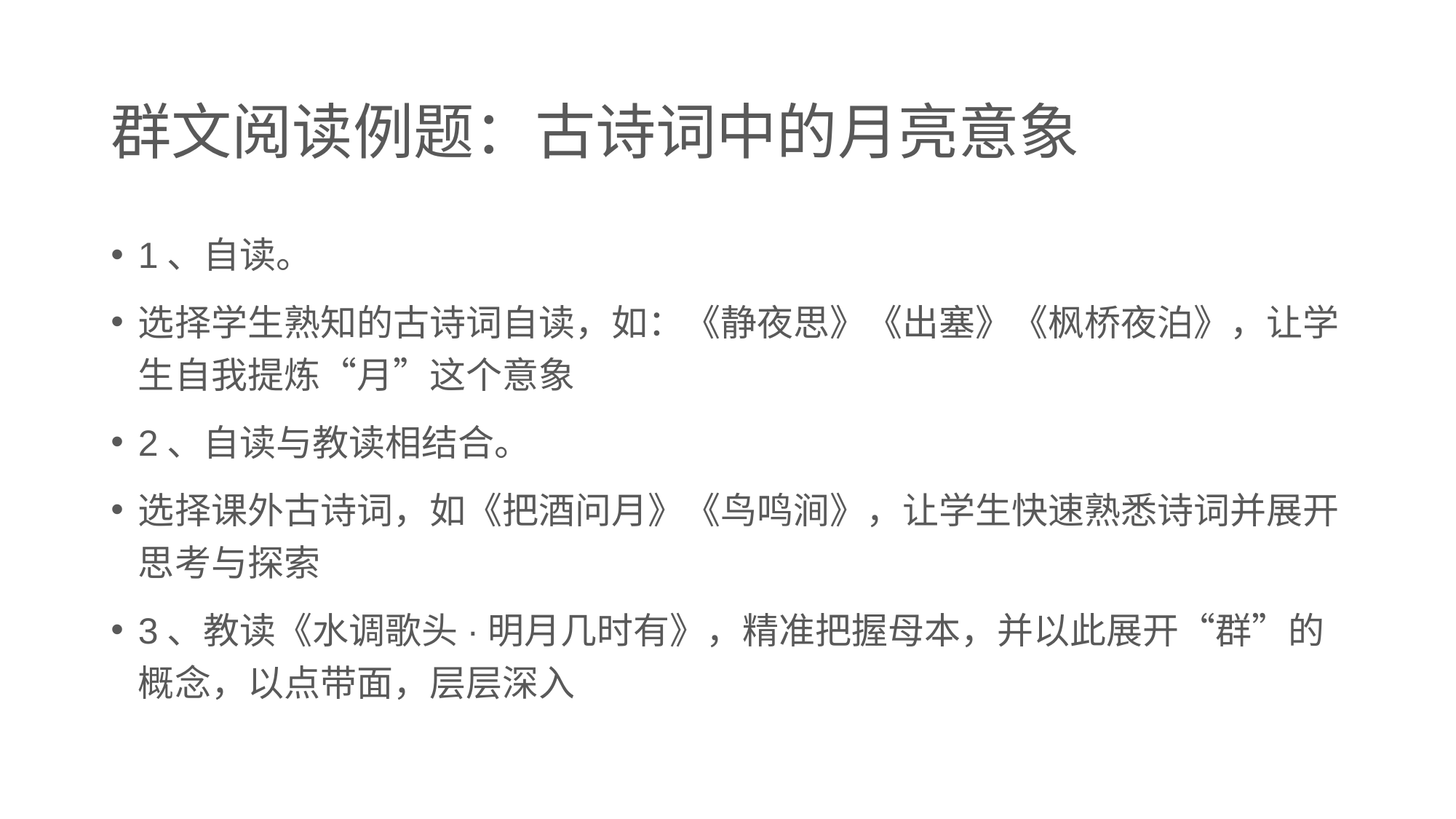

# 群文阅读例题：古诗词中的月亮意象
1、自读。
选择学生熟知的古诗词自读，如：《静夜思》《出塞》《枫桥夜泊》，让学生自我提炼“月”这个意象
2、自读与教读相结合。
选择课外古诗词，如《把酒问月》《鸟鸣涧》，让学生快速熟悉诗词并展开思考与探索
3、教读《水调歌头·明月几时有》，精准把握母本，并以此展开“群”的概念，以点带面，层层深入